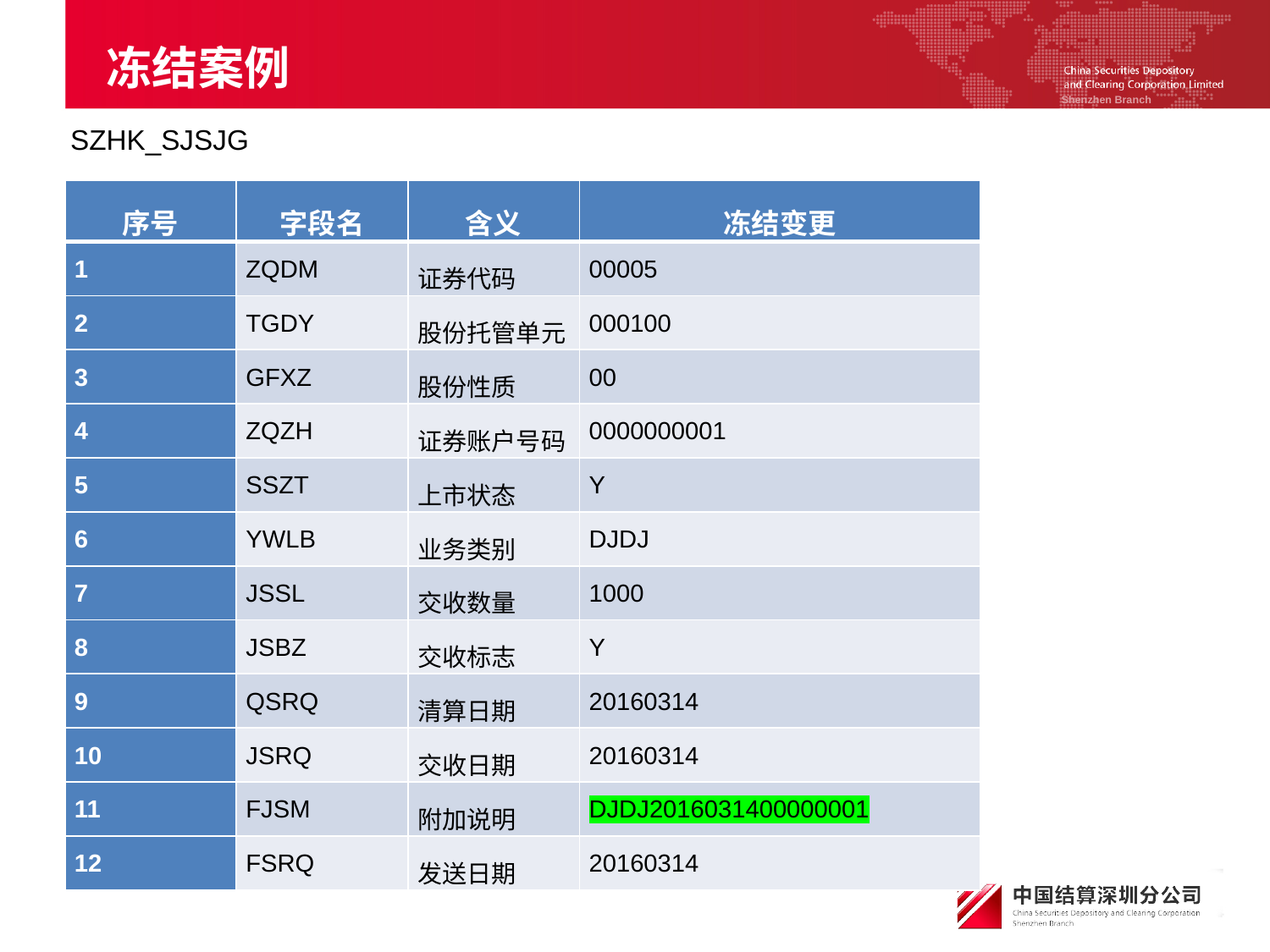

冻结案例
SZHK_SJSJG
| 序号 | 字段名 | 含义 | 冻结变更 |
| --- | --- | --- | --- |
| 1 | ZQDM | 证券代码 | 00005 |
| 2 | TGDY | 股份托管单元 | 000100 |
| 3 | GFXZ | 股份性质 | 00 |
| 4 | ZQZH | 证券账户号码 | 0000000001 |
| 5 | SSZT | 上市状态 | Y |
| 6 | YWLB | 业务类别 | DJDJ |
| 7 | JSSL | 交收数量 | 1000 |
| 8 | JSBZ | 交收标志 | Y |
| 9 | QSRQ | 清算日期 | 20160314 |
| 10 | JSRQ | 交收日期 | 20160314 |
| 11 | FJSM | 附加说明 | DJDJ2016031400000001 |
| 12 | FSRQ | 发送日期 | 20160314 |